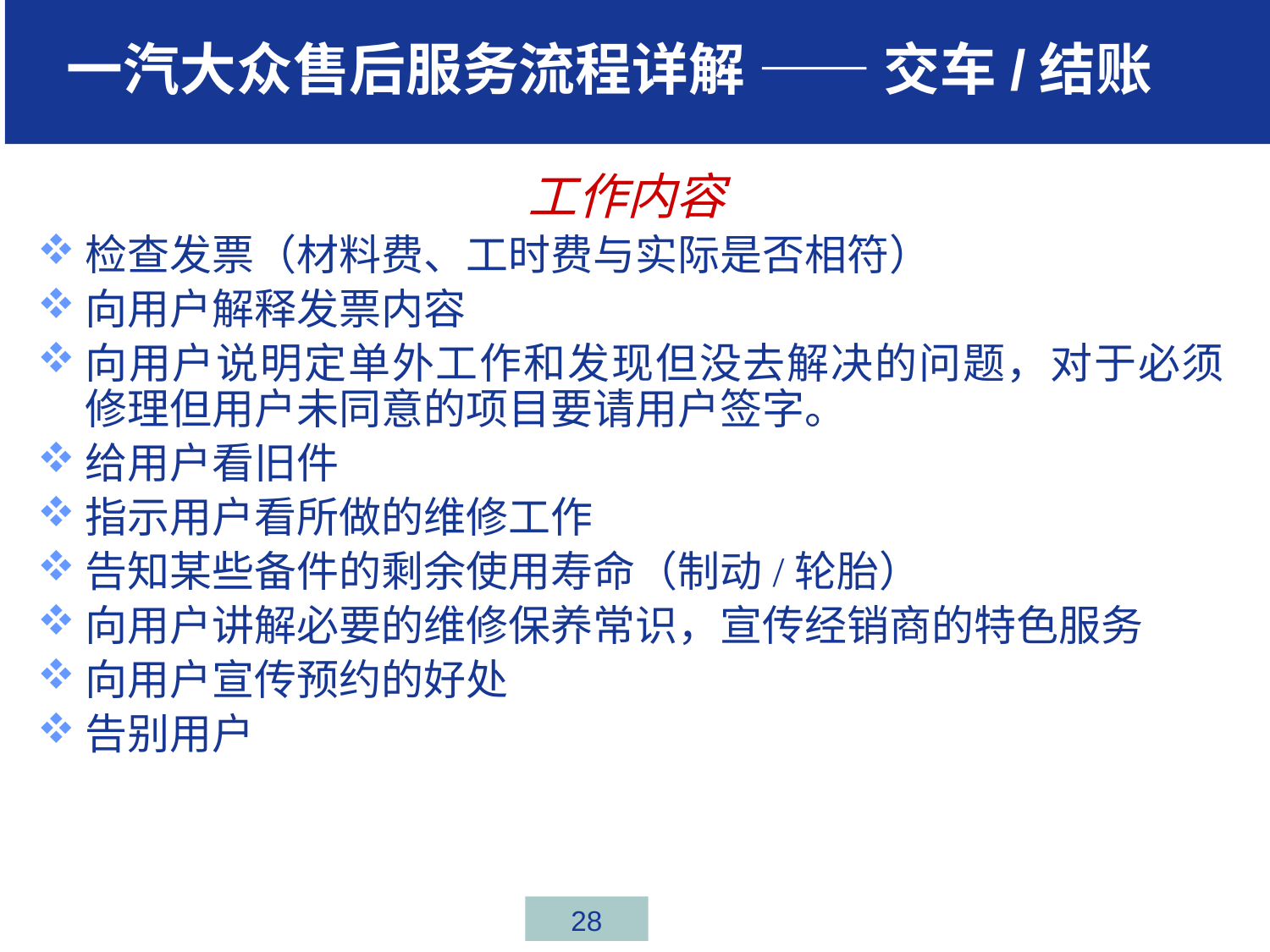

一汽大众售后服务流程详解 —— 交车/结账
工作内容
检查发票（材料费、工时费与实际是否相符）
向用户解释发票内容
向用户说明定单外工作和发现但没去解决的问题，对于必须修理但用户未同意的项目要请用户签字。
给用户看旧件
指示用户看所做的维修工作
告知某些备件的剩余使用寿命（制动/轮胎）
向用户讲解必要的维修保养常识，宣传经销商的特色服务
向用户宣传预约的好处
告别用户
28